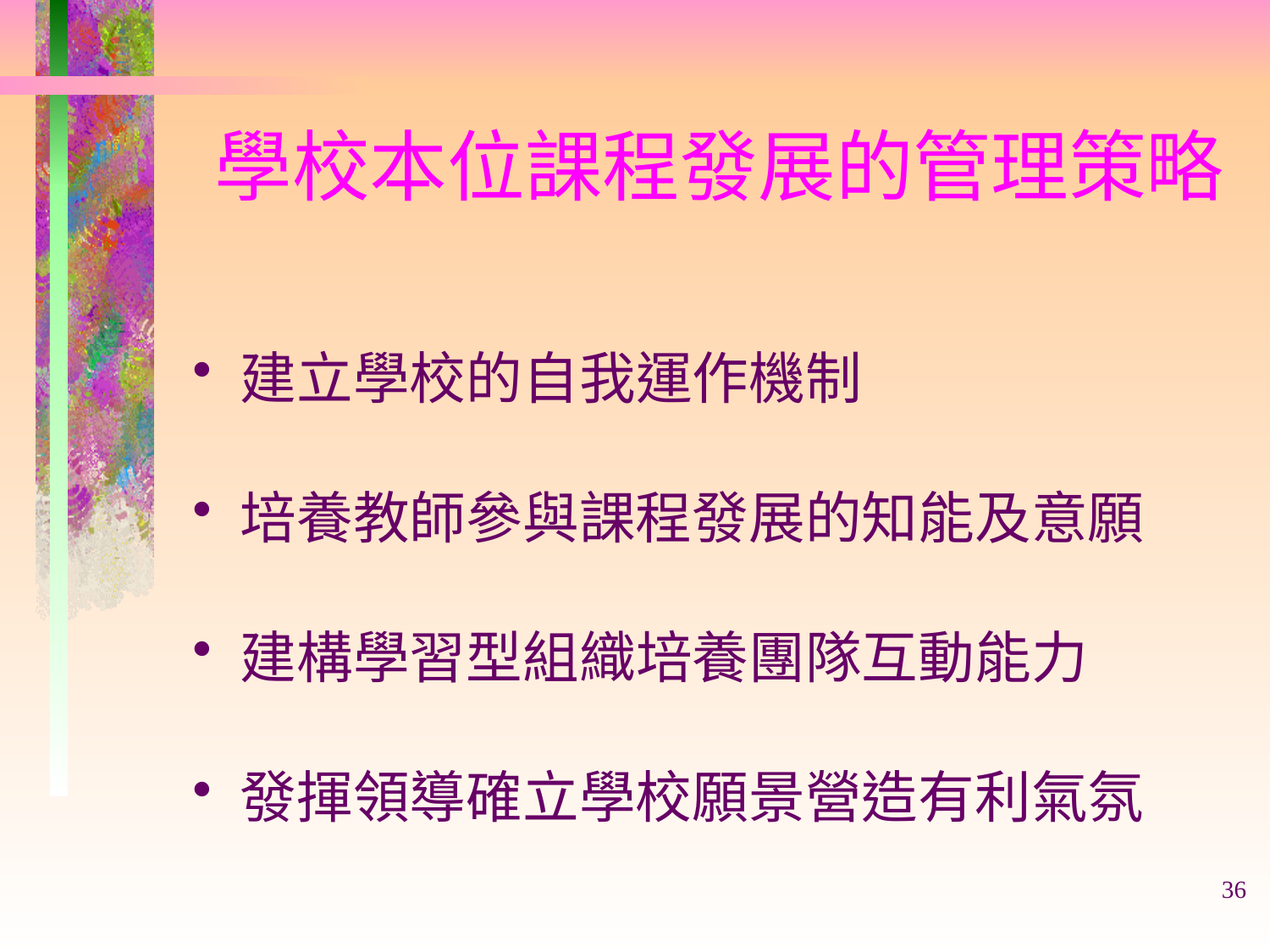

# 學校本位課程發展的管理策略
建立學校的自我運作機制
培養教師參與課程發展的知能及意願
建構學習型組織培養團隊互動能力
發揮領導確立學校願景營造有利氣氛
36